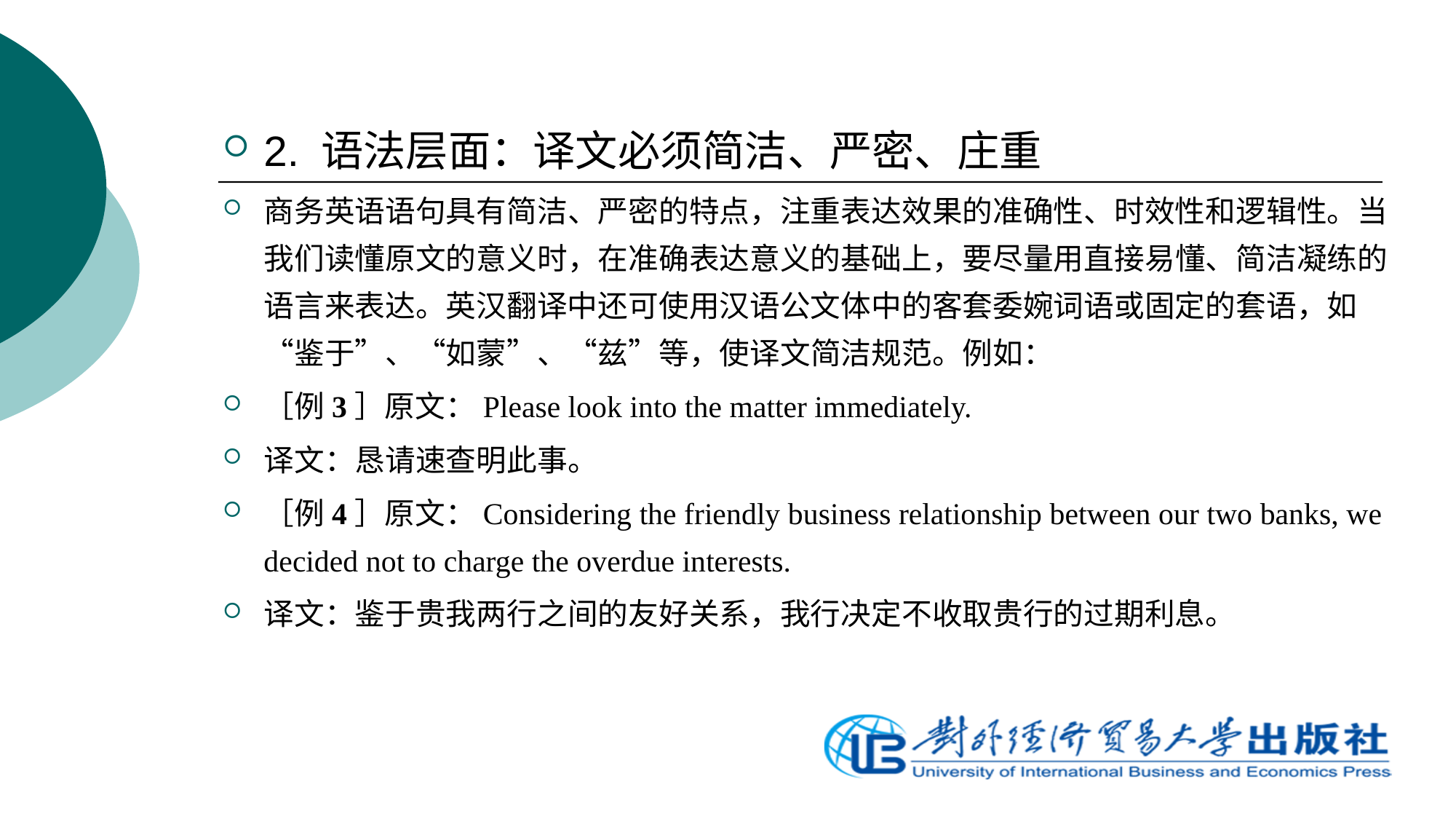

2. 语法层面：译文必须简洁、严密、庄重
商务英语语句具有简洁、严密的特点，注重表达效果的准确性、时效性和逻辑性。当我们读懂原文的意义时，在准确表达意义的基础上，要尽量用直接易懂、简洁凝练的语言来表达。英汉翻译中还可使用汉语公文体中的客套委婉词语或固定的套语，如“鉴于”、“如蒙”、“兹”等，使译文简洁规范。例如：
［例3］原文：Please look into the matter immediately.
译文：恳请速查明此事。
［例4］原文：Considering the friendly business relationship between our two banks, we decided not to charge the overdue interests.
译文：鉴于贵我两行之间的友好关系，我行决定不收取贵行的过期利息。